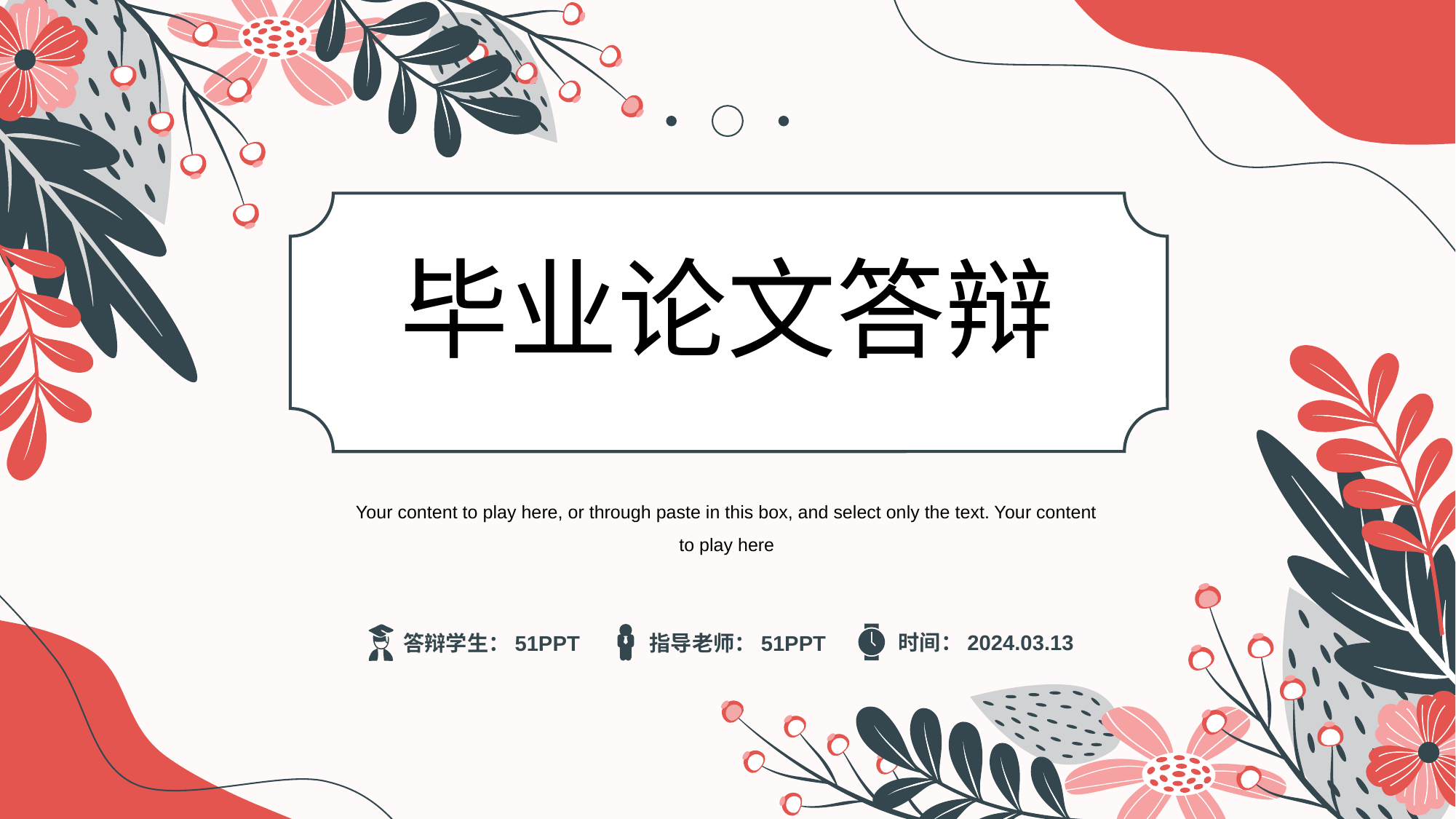

毕业论文答辩
Your content to play here, or through paste in this box, and select only the text. Your content to play here

时间：2024.03.13

指导老师：51PPT

答辩学生：51PPT